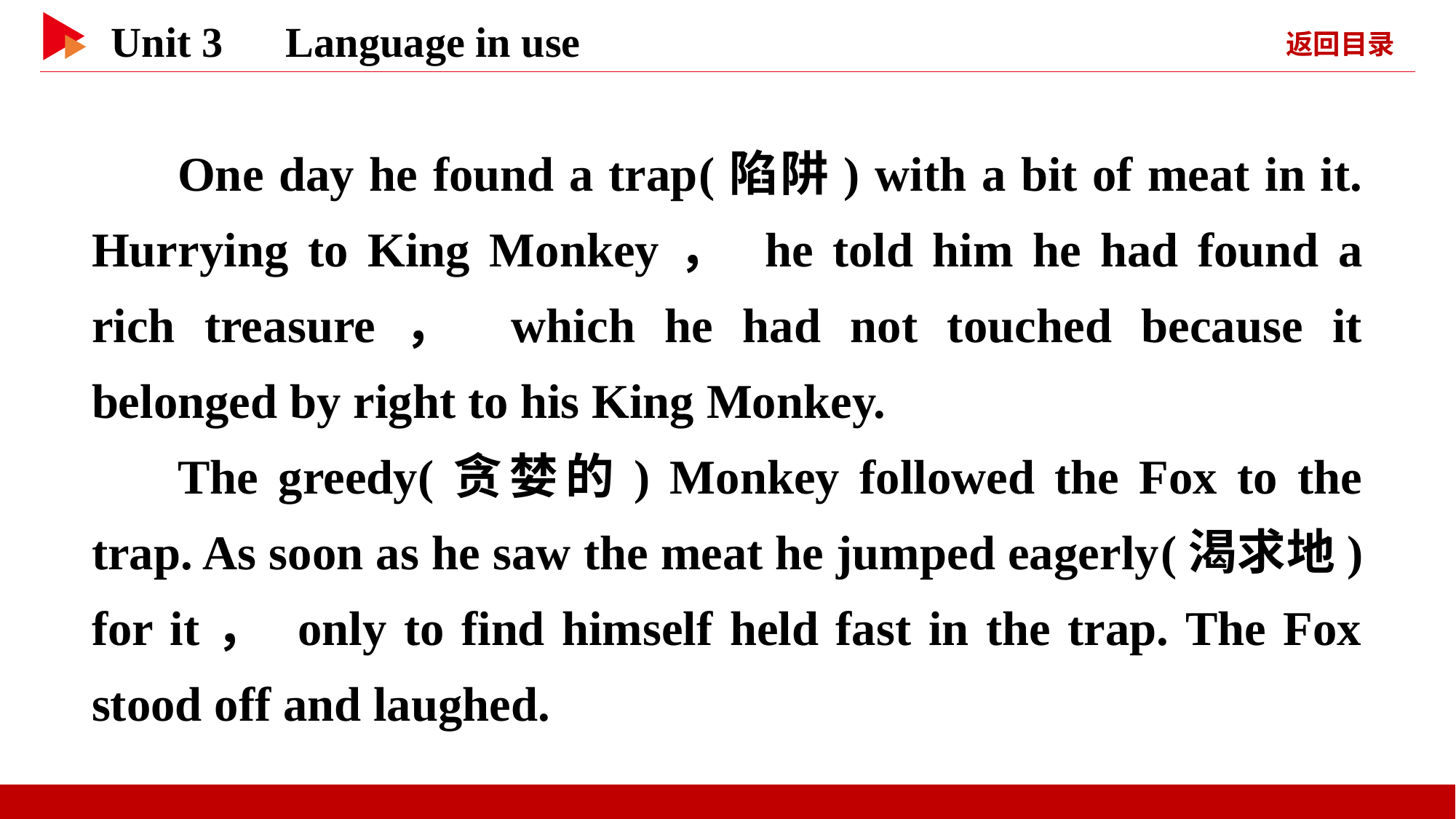

One day he found a trap(陷阱) with a bit of meat in it. Hurrying to King Monkey， he told him he had found a rich treasure， which he had not touched because it belonged by right to his King Monkey.
The greedy(贪婪的) Monkey followed the Fox to the trap. As soon as he saw the meat he jumped eagerly(渴求地) for it， only to find himself held fast in the trap. The Fox stood off and laughed.